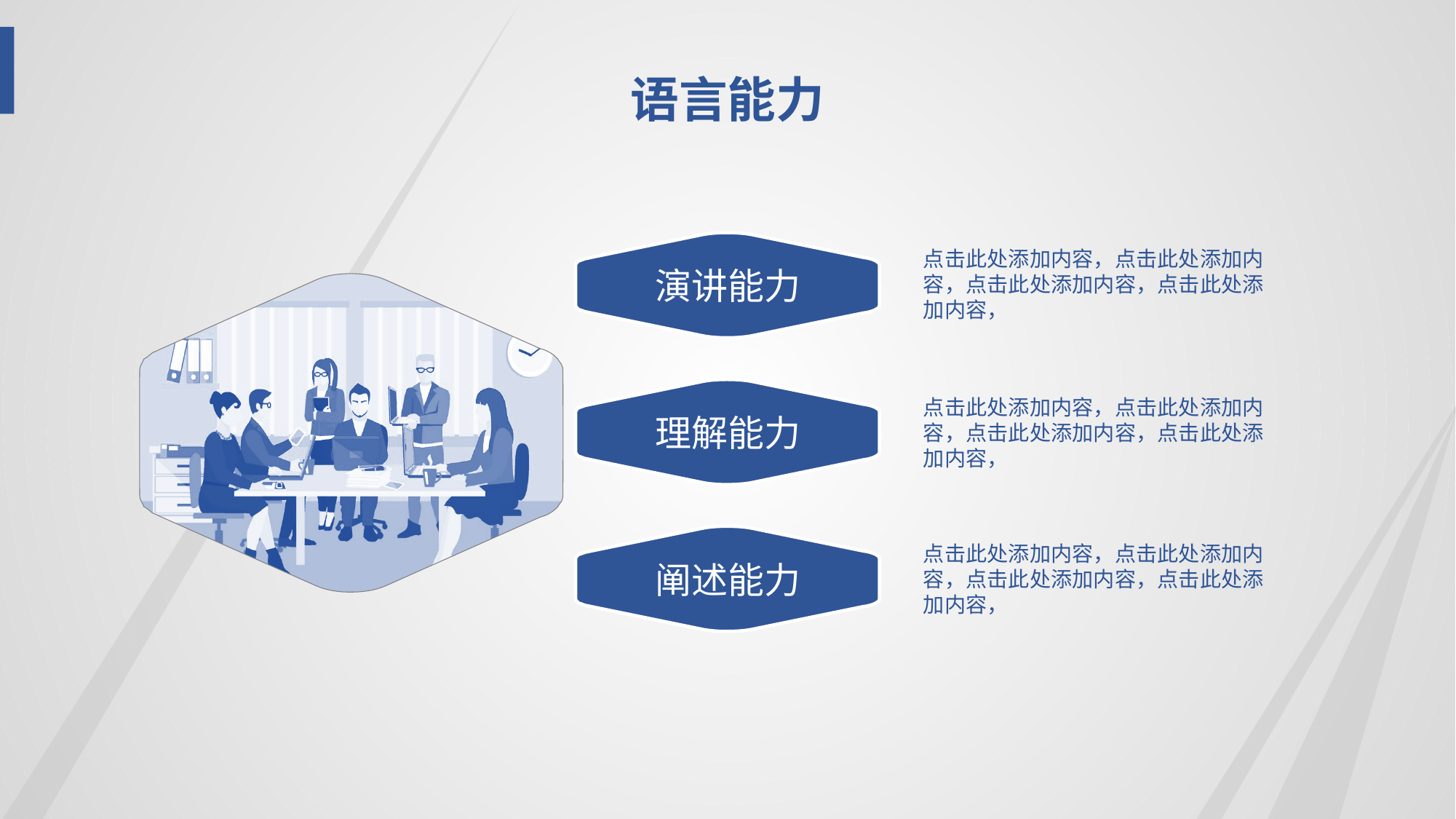

语言能力
演讲能力
点击此处添加内容，点击此处添加内容，点击此处添加内容，点击此处添加内容，

理解能力
点击此处添加内容，点击此处添加内容，点击此处添加内容，点击此处添加内容，
阐述能力
点击此处添加内容，点击此处添加内容，点击此处添加内容，点击此处添加内容，
.